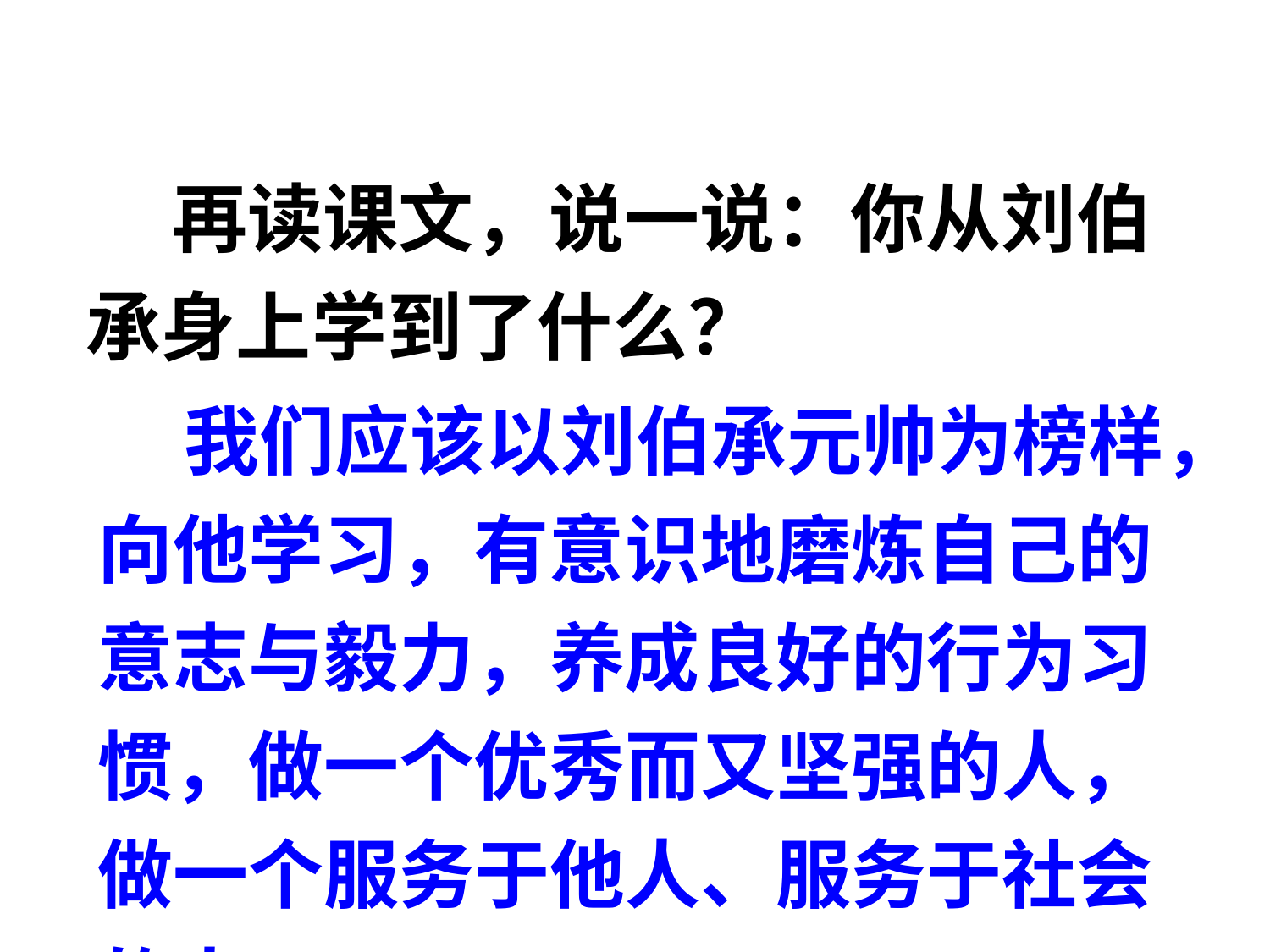

再读课文，说一说：你从刘伯承身上学到了什么？
    我们应该以刘伯承元帅为榜样，向他学习，有意识地磨炼自己的意志与毅力，养成良好的行为习惯，做一个优秀而又坚强的人，做一个服务于他人、服务于社会的人！